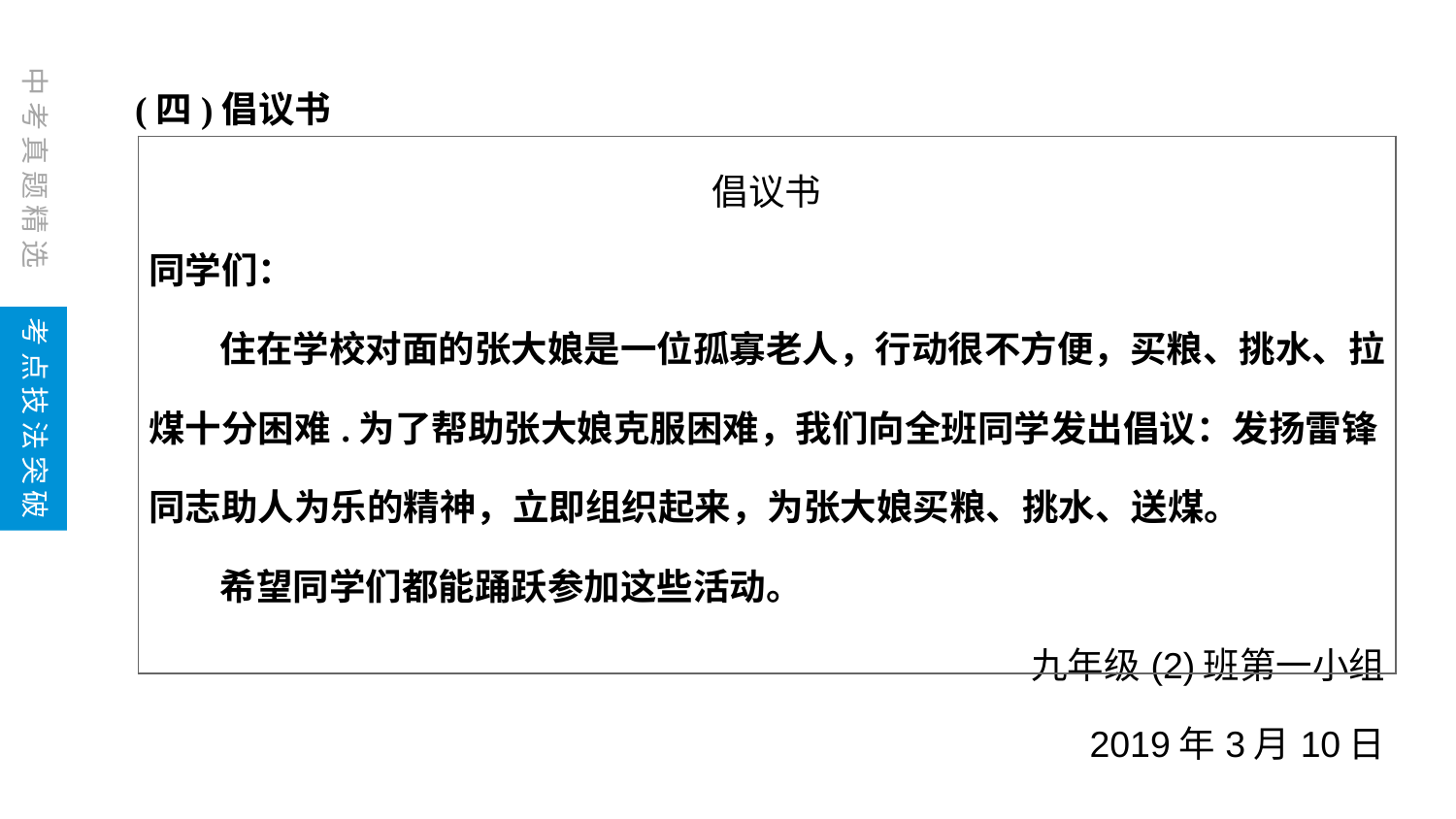

(四)倡议书
| 倡议书 同学们： 住在学校对面的张大娘是一位孤寡老人，行动很不方便，买粮、挑水、拉煤十分困难.为了帮助张大娘克服困难，我们向全班同学发出倡议：发扬雷锋同志助人为乐的精神，立即组织起来，为张大娘买粮、挑水、送煤。 希望同学们都能踊跃参加这些活动。 九年级(2)班第一小组 2019年3月10日 |
| --- |